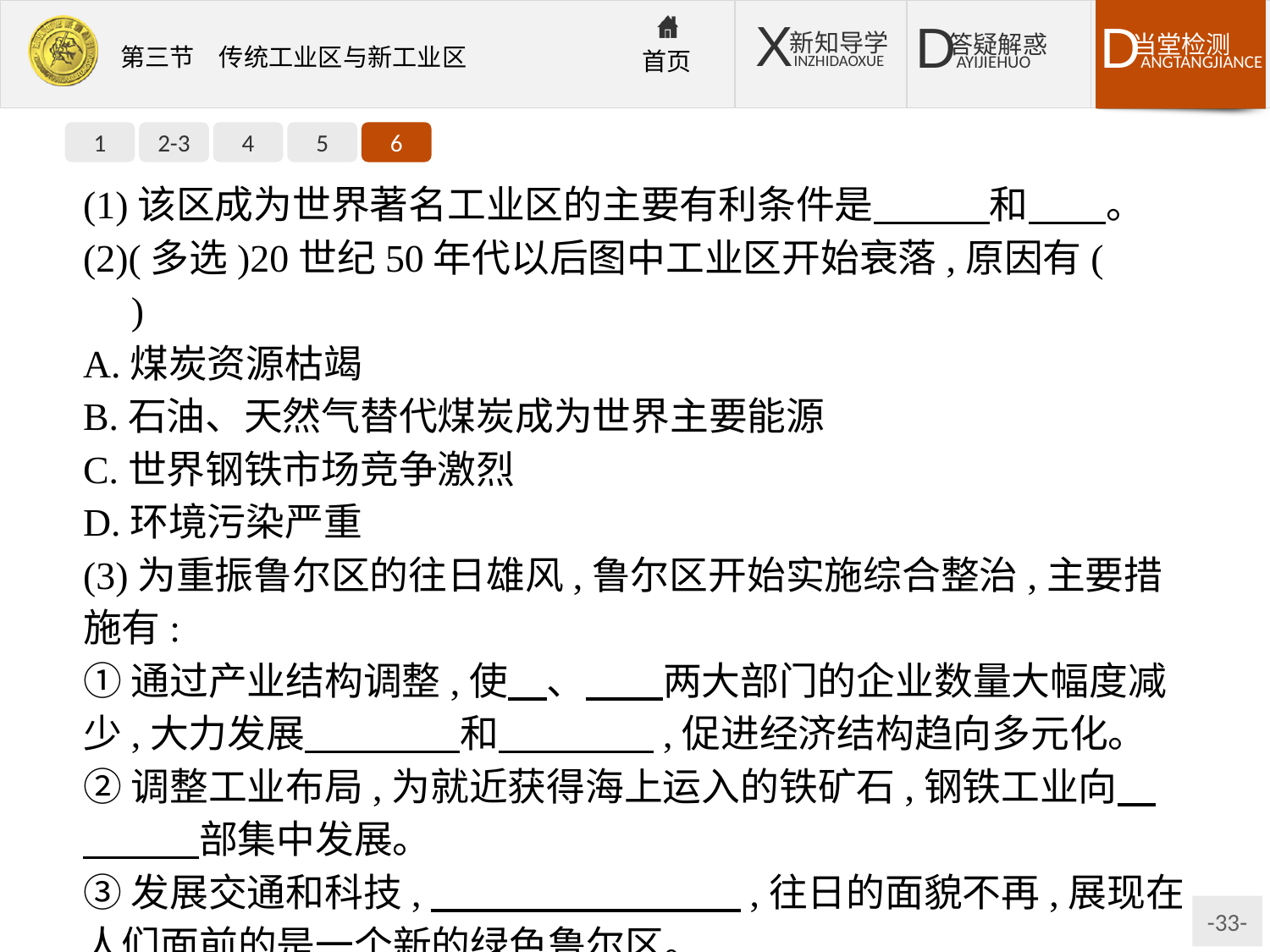

1
2-3
4
5
6
(1)该区成为世界著名工业区的主要有利条件是　　　和　　。
(2)(多选)20世纪50年代以后图中工业区开始衰落,原因有(　　)
A.煤炭资源枯竭
B.石油、天然气替代煤炭成为世界主要能源
C.世界钢铁市场竞争激烈
D.环境污染严重
(3)为重振鲁尔区的往日雄风,鲁尔区开始实施综合整治,主要措施有:
①通过产业结构调整,使　、　　两大部门的企业数量大幅度减少,大力发展　　　　和　　　　,促进经济结构趋向多元化。
②调整工业布局,为就近获得海上运入的铁矿石,钢铁工业向　　　　部集中发展。
③发展交通和科技,　　　　　　　　,往日的面貌不再,展现在人们面前的是一个新的绿色鲁尔区。